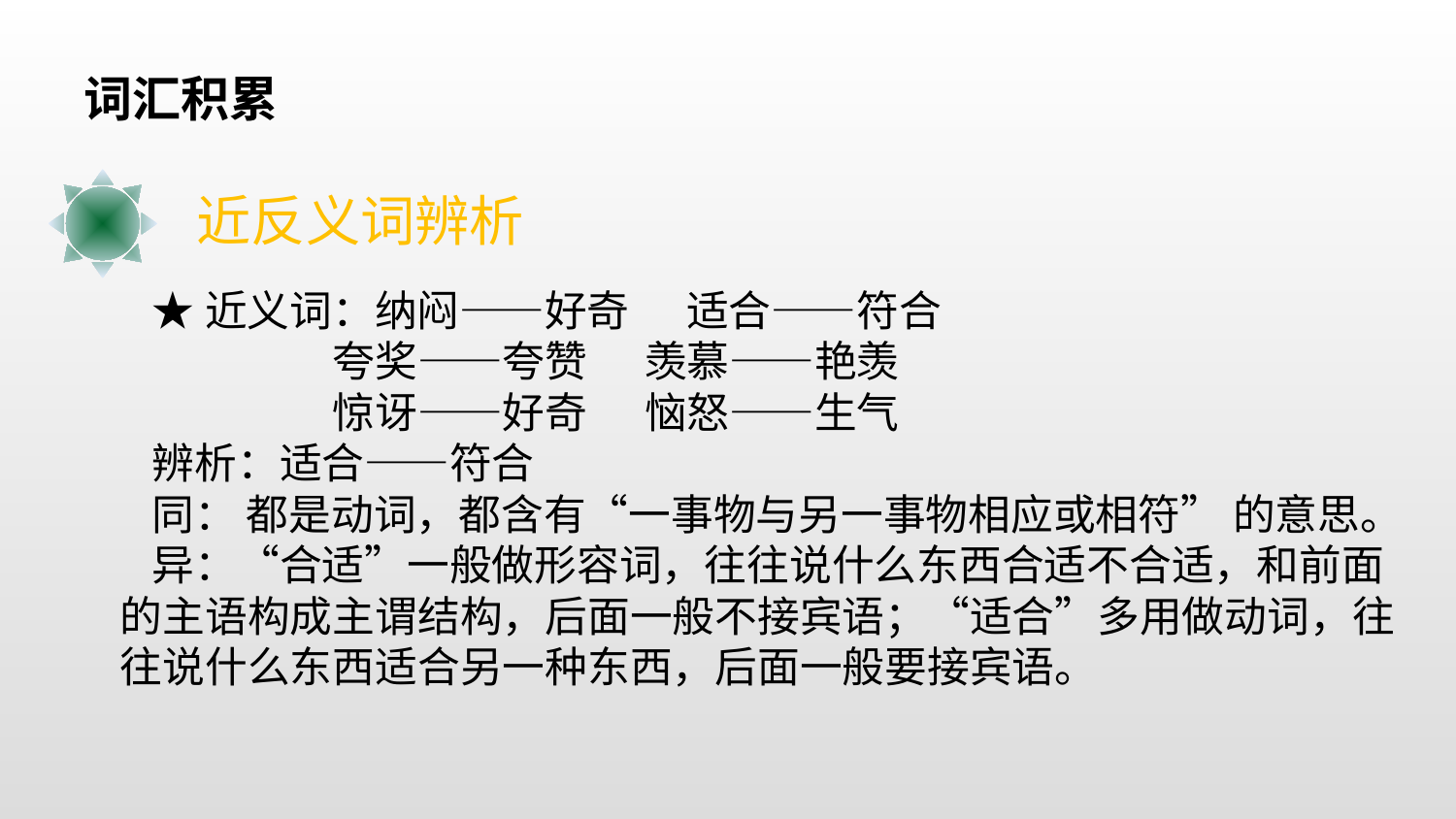

词汇积累

近反义词辨析
★近义词：纳闷——好奇      适合——符合
                  夸奖——夸赞      羡慕——艳羡
                  惊讶——好奇      恼怒——生气
辨析：适合——符合
同： 都是动词，都含有“一事物与另一事物相应或相符” 的意思。
异：“合适”一般做形容词，往往说什么东西合适不合适，和前面的主语构成主谓结构，后面一般不接宾语；“适合”多用做动词，往往说什么东西适合另一种东西，后面一般要接宾语。